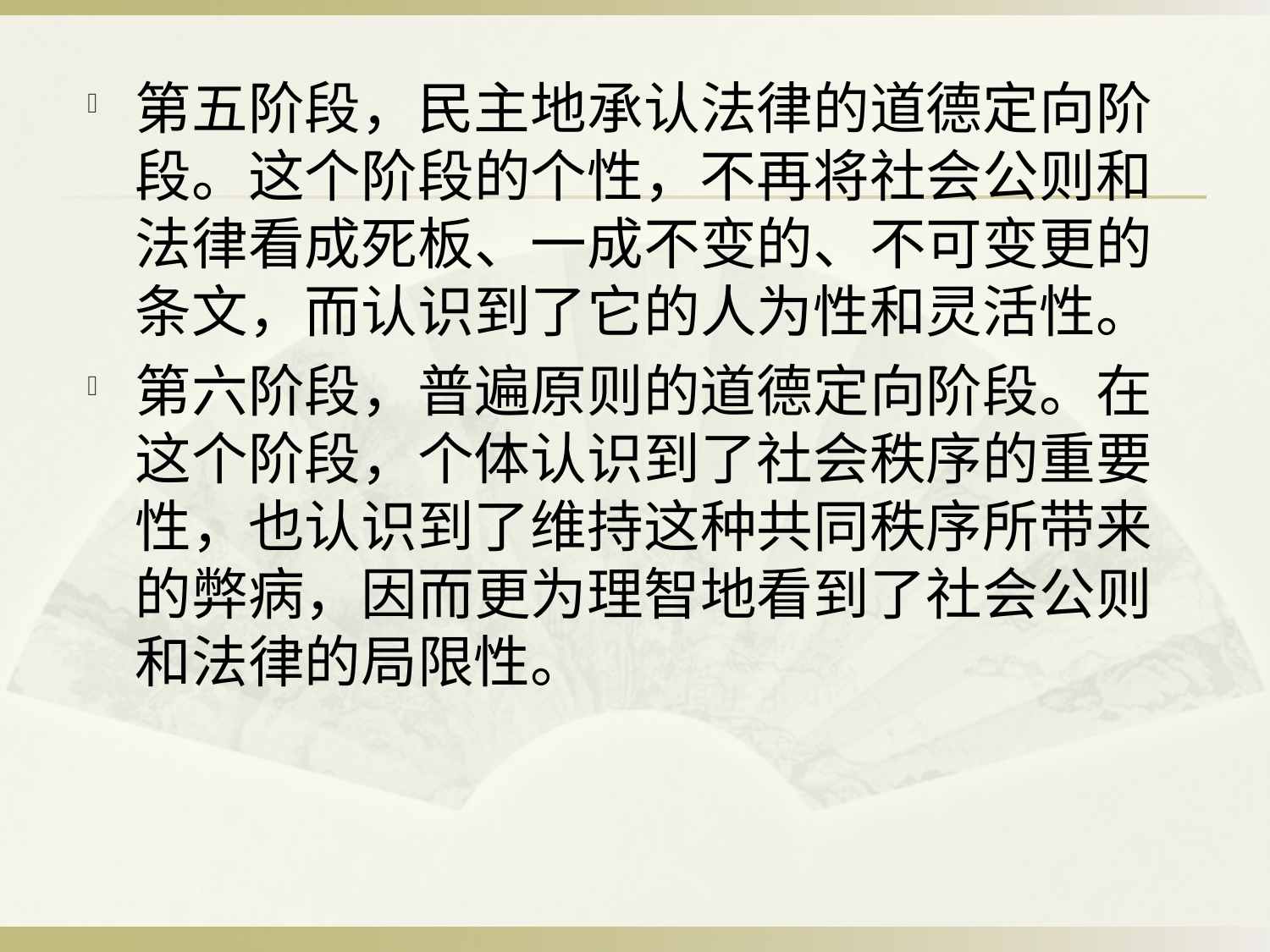

#
第五阶段，民主地承认法律的道德定向阶段。这个阶段的个性，不再将社会公则和法律看成死板、一成不变的、不可变更的条文，而认识到了它的人为性和灵活性。
第六阶段，普遍原则的道德定向阶段。在这个阶段，个体认识到了社会秩序的重要性，也认识到了维持这种共同秩序所带来的弊病，因而更为理智地看到了社会公则和法律的局限性。